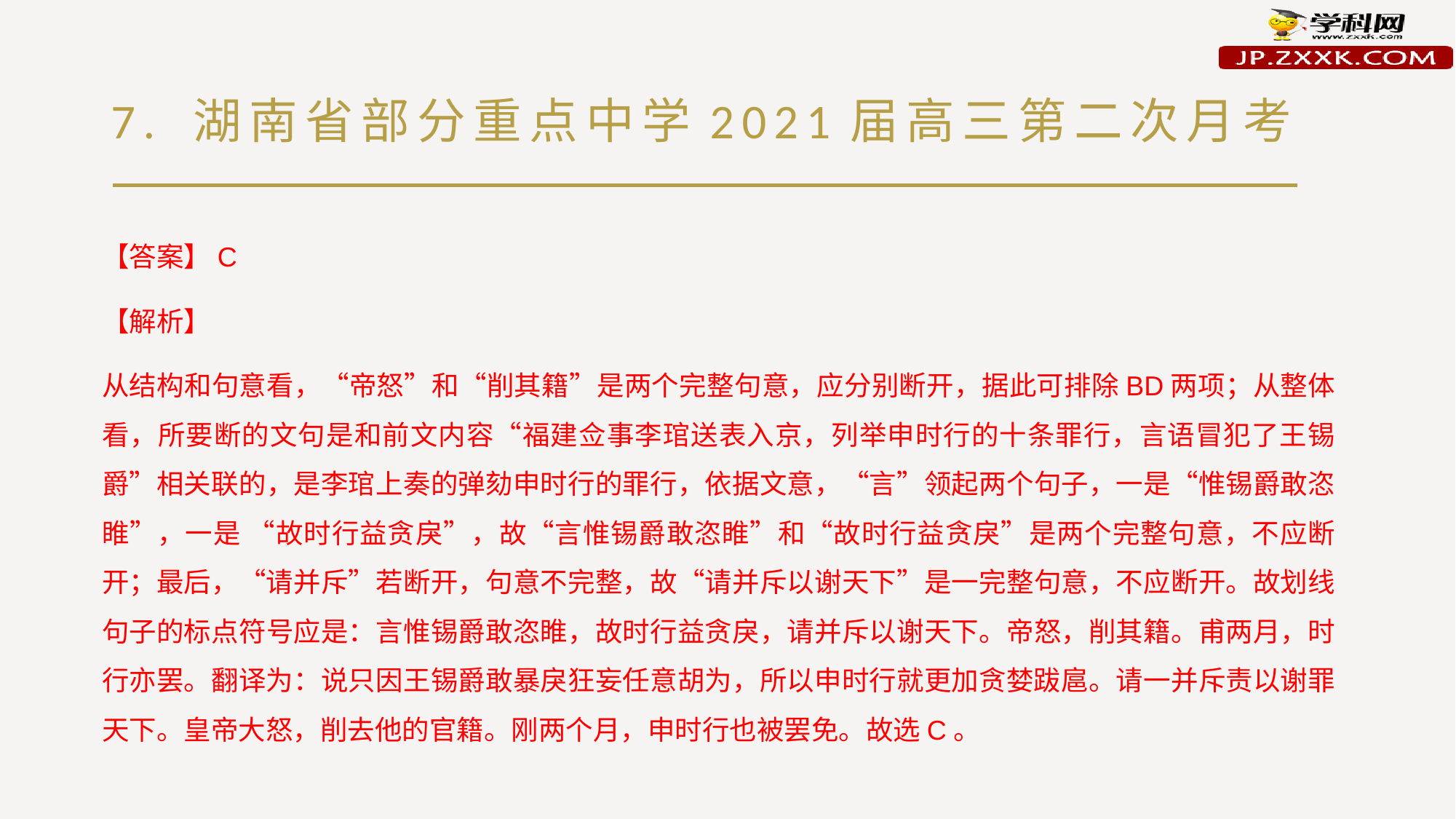

# 7. 湖南省部分重点中学2021届高三第二次月考
【答案】C
【解析】
从结构和句意看，“帝怒”和“削其籍”是两个完整句意，应分别断开，据此可排除BD两项；从整体看，所要断的文句是和前文内容“福建佥事李琯送表入京，列举申时行的十条罪行，言语冒犯了王锡爵”相关联的，是李琯上奏的弹劾申时行的罪行，依据文意，“言”领起两个句子，一是“惟锡爵敢恣睢”，一是 “故时行益贪戾”，故“言惟锡爵敢恣睢”和“故时行益贪戾”是两个完整句意，不应断开；最后，“请并斥”若断开，句意不完整，故“请并斥以谢天下”是一完整句意，不应断开。故划线句子的标点符号应是：言惟锡爵敢恣睢，故时行益贪戾，请并斥以谢天下。帝怒，削其籍。甫两月，时行亦罢。翻译为：说只因王锡爵敢暴戾狂妄任意胡为，所以申时行就更加贪婪跋扈。请一并斥责以谢罪天下。皇帝大怒，削去他的官籍。刚两个月，申时行也被罢免。故选C。